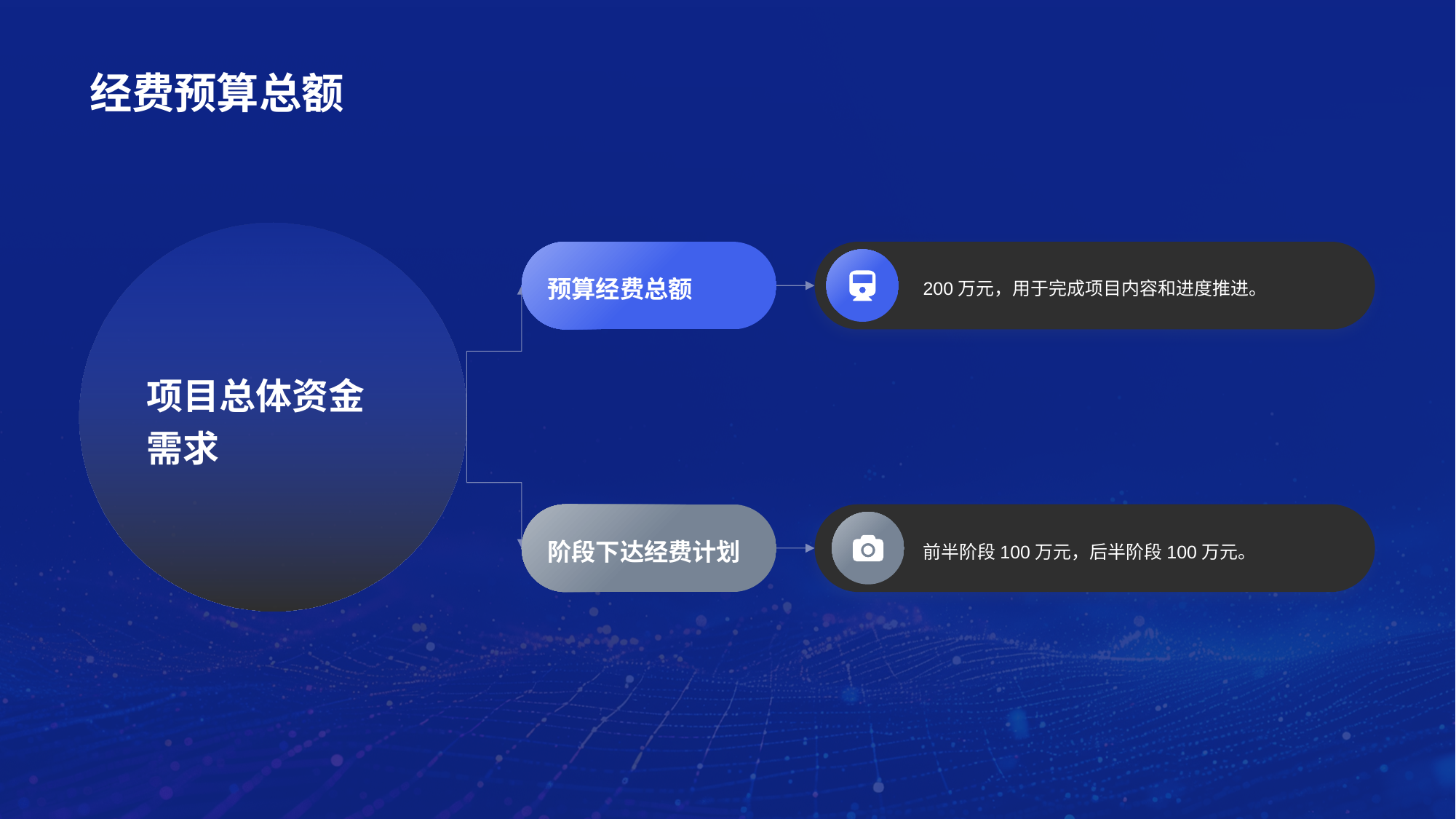

# 经费预算总额
项目总体资金需求

预算经费总额

200万元，用于完成项目内容和进度推进。

阶段下达经费计划

前半阶段100万元，后半阶段100万元。